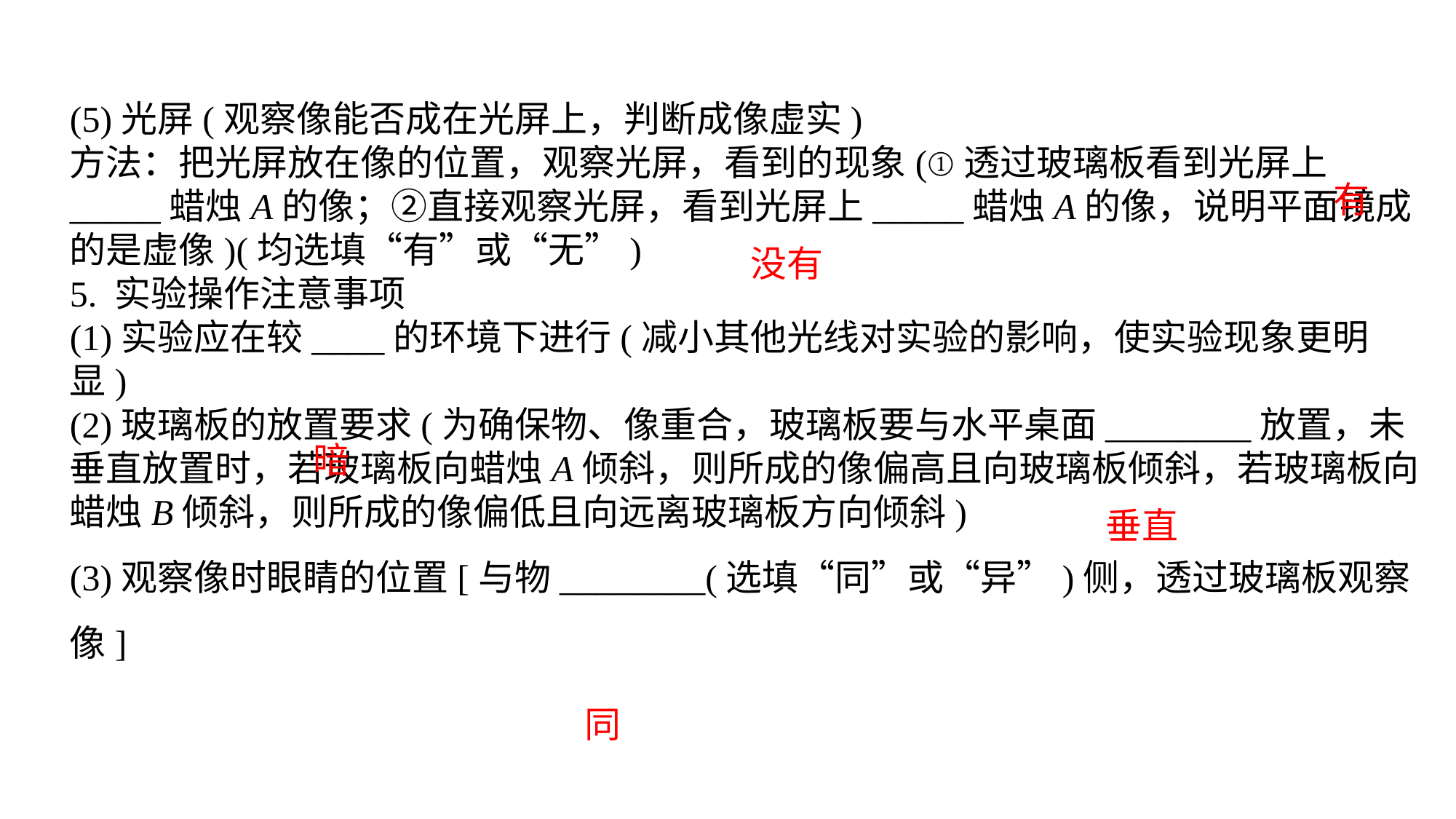

(5)光屏(观察像能否成在光屏上，判断成像虚实)方法：把光屏放在像的位置，观察光屏，看到的现象(①透过玻璃板看到光屏上_____蜡烛A的像；②直接观察光屏，看到光屏上_____蜡烛A的像，说明平面镜成的是虚像)(均选填“有”或“无”)5. 实验操作注意事项(1)实验应在较____的环境下进行(减小其他光线对实验的影响，使实验现象更明显)(2)玻璃板的放置要求(为确保物、像重合，玻璃板要与水平桌面________放置，未垂直放置时，若玻璃板向蜡烛A倾斜，则所成的像偏高且向玻璃板倾斜，若玻璃板向蜡烛B倾斜，则所成的像偏低且向远离玻璃板方向倾斜)(3)观察像时眼睛的位置[与物________(选填“同”或“异”)侧，透过玻璃板观察像]
有
没有
暗
垂直
同